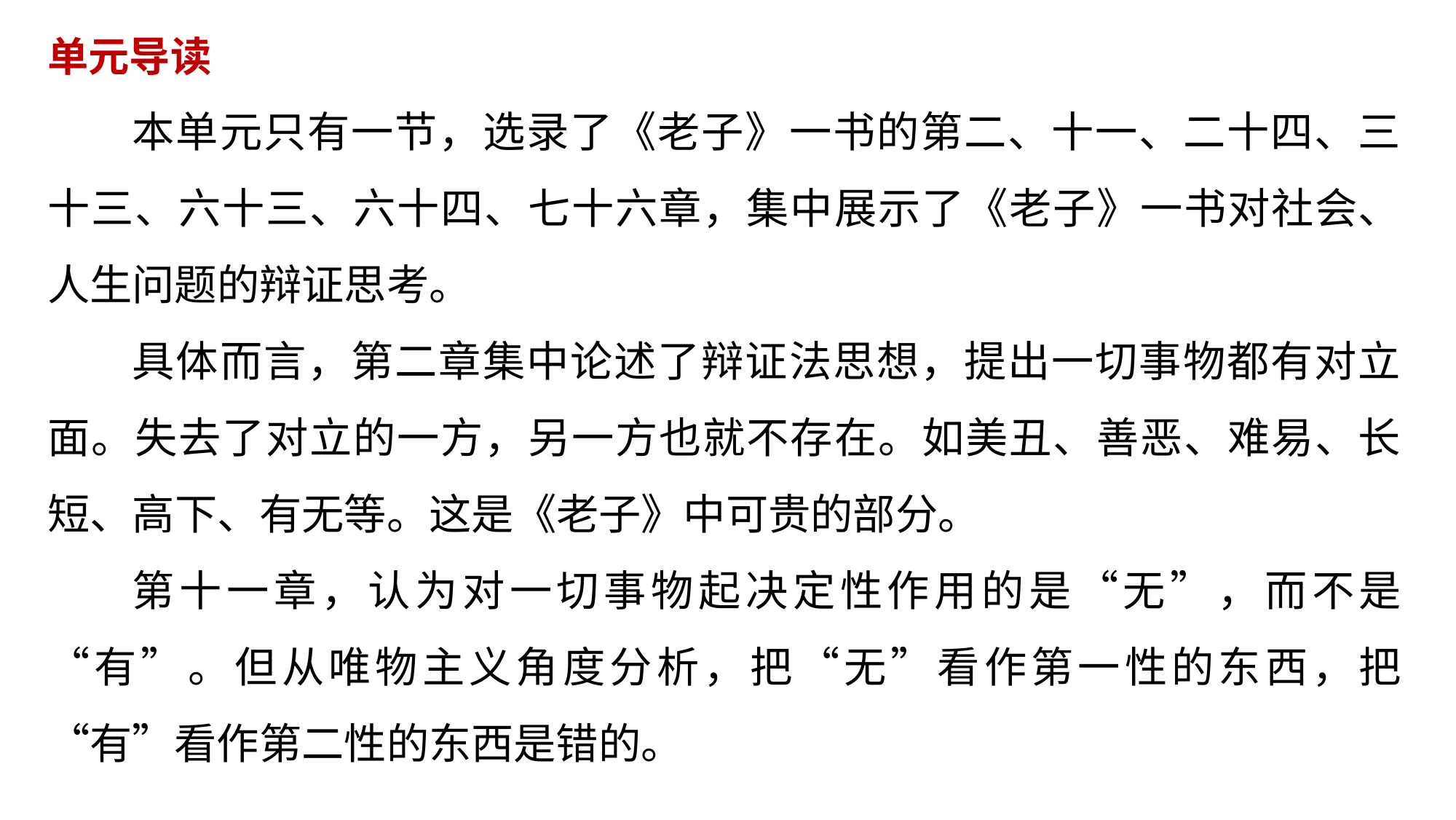

单元导读
本单元只有一节，选录了《老子》一书的第二、十一、二十四、三十三、六十三、六十四、七十六章，集中展示了《老子》一书对社会、人生问题的辩证思考。
具体而言，第二章集中论述了辩证法思想，提出一切事物都有对立面。失去了对立的一方，另一方也就不存在。如美丑、善恶、难易、长短、高下、有无等。这是《老子》中可贵的部分。
第十一章，认为对一切事物起决定性作用的是“无”，而不是“有”。但从唯物主义角度分析，把“无”看作第一性的东西，把“有”看作第二性的东西是错的。